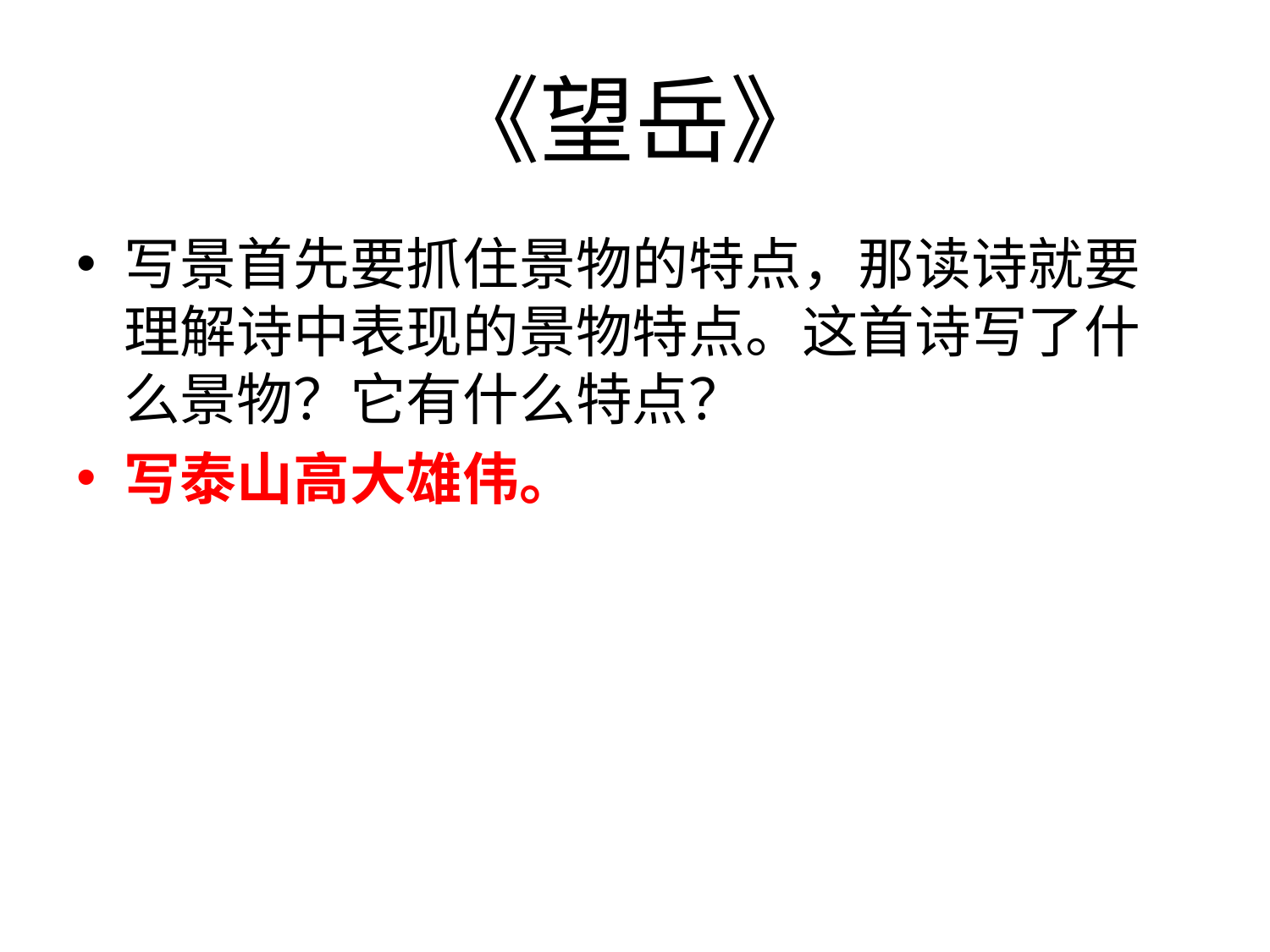

# 《望岳》
写景首先要抓住景物的特点，那读诗就要理解诗中表现的景物特点。这首诗写了什么景物？它有什么特点？
写泰山高大雄伟。